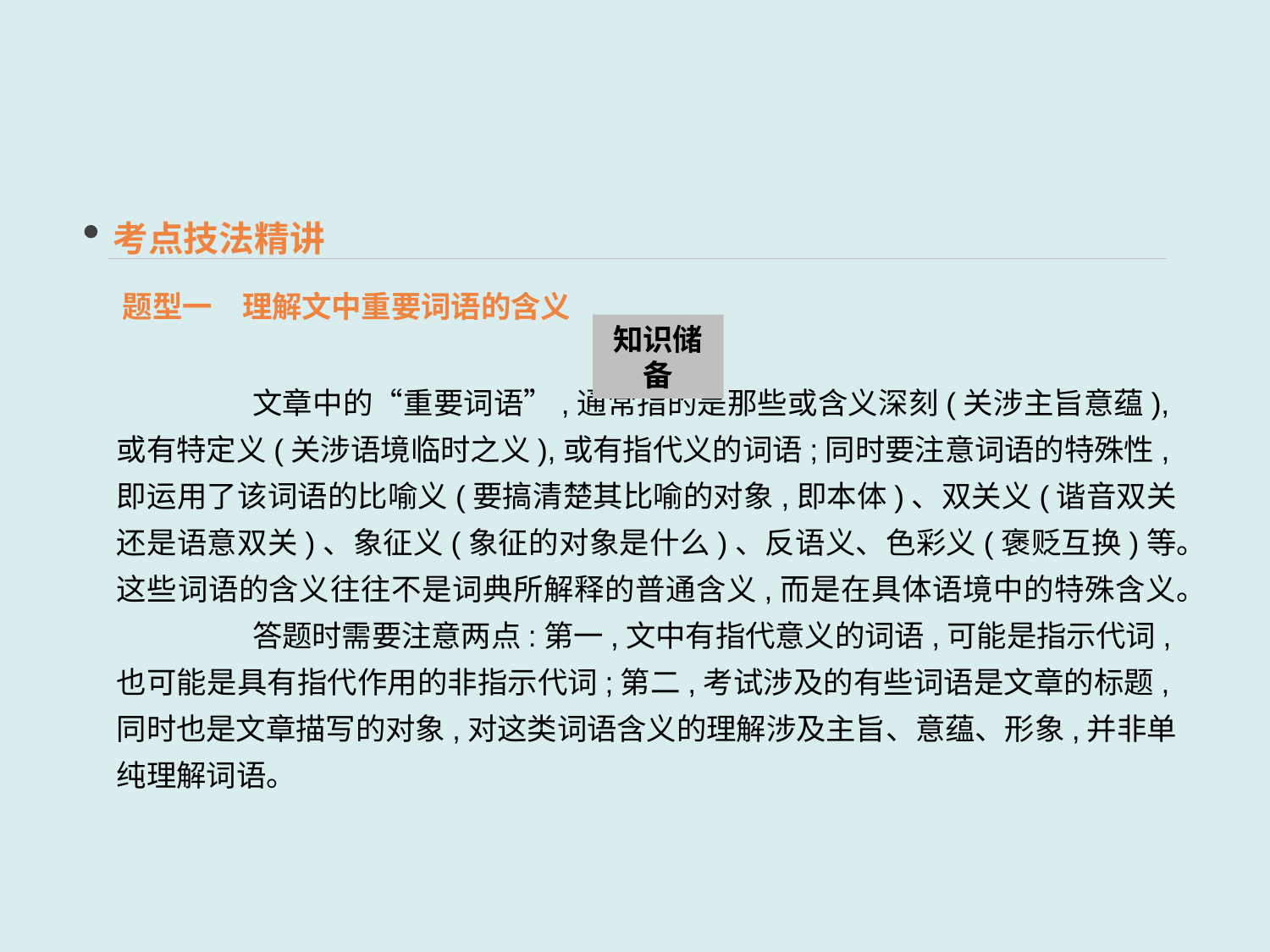

考点技法精讲

题型一　理解文中重要词语的含义
知识储备
文章中的“重要词语”,通常指的是那些或含义深刻(关涉主旨意蕴),或有特定义(关涉语境临时之义),或有指代义的词语;同时要注意词语的特殊性,即运用了该词语的比喻义(要搞清楚其比喻的对象,即本体)、双关义(谐音双关还是语意双关)、象征义(象征的对象是什么)、反语义、色彩义(褒贬互换)等。这些词语的含义往往不是词典所解释的普通含义,而是在具体语境中的特殊含义。
答题时需要注意两点:第一,文中有指代意义的词语,可能是指示代词,也可能是具有指代作用的非指示代词;第二,考试涉及的有些词语是文章的标题,同时也是文章描写的对象,对这类词语含义的理解涉及主旨、意蕴、形象,并非单纯理解词语。